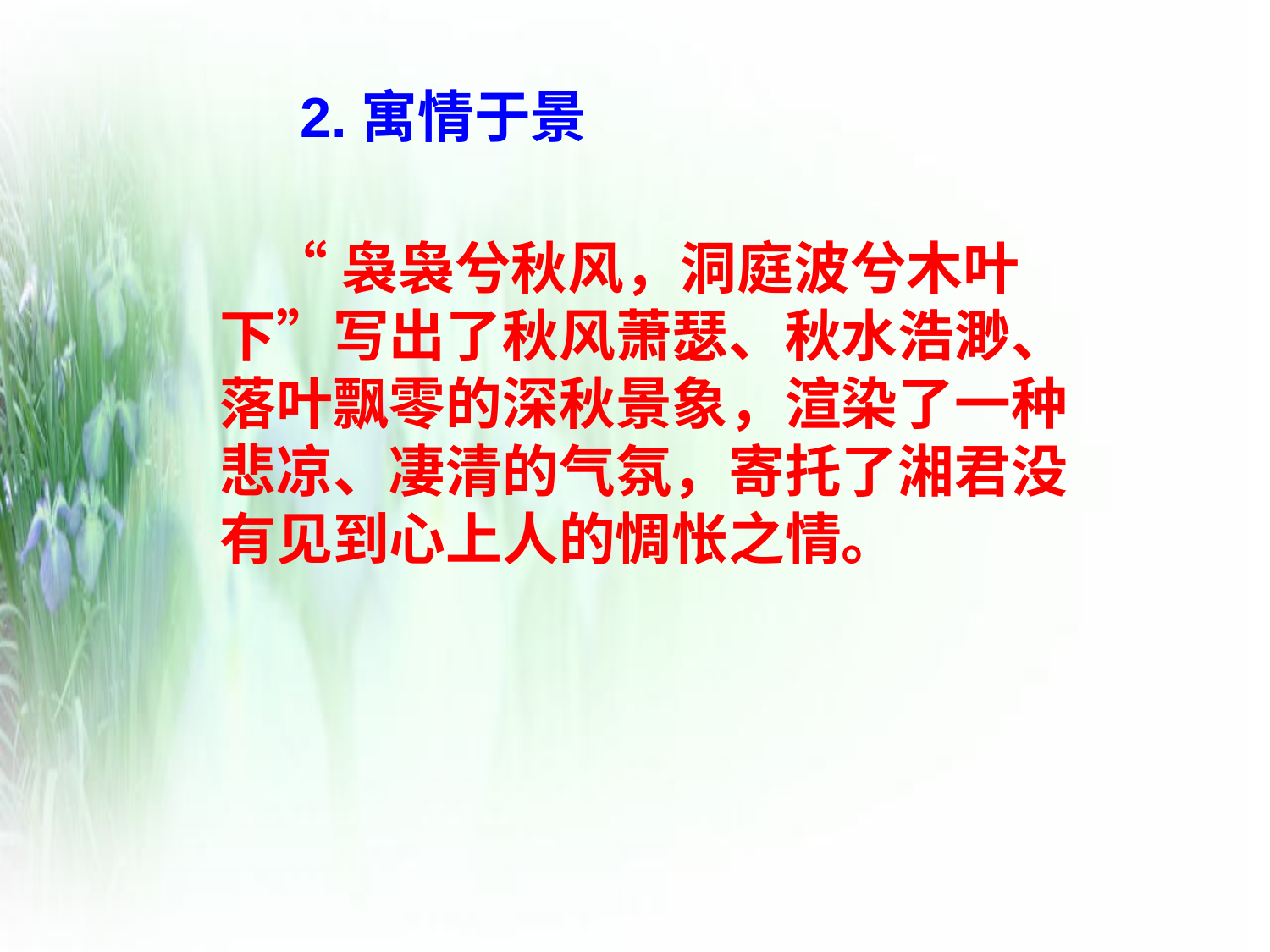

2.寓情于景
    “袅袅兮秋风，洞庭波兮木叶下”写出了秋风萧瑟、秋水浩渺、落叶飘零的深秋景象，渲染了一种悲凉、凄清的气氛，寄托了湘君没有见到心上人的惆怅之情。